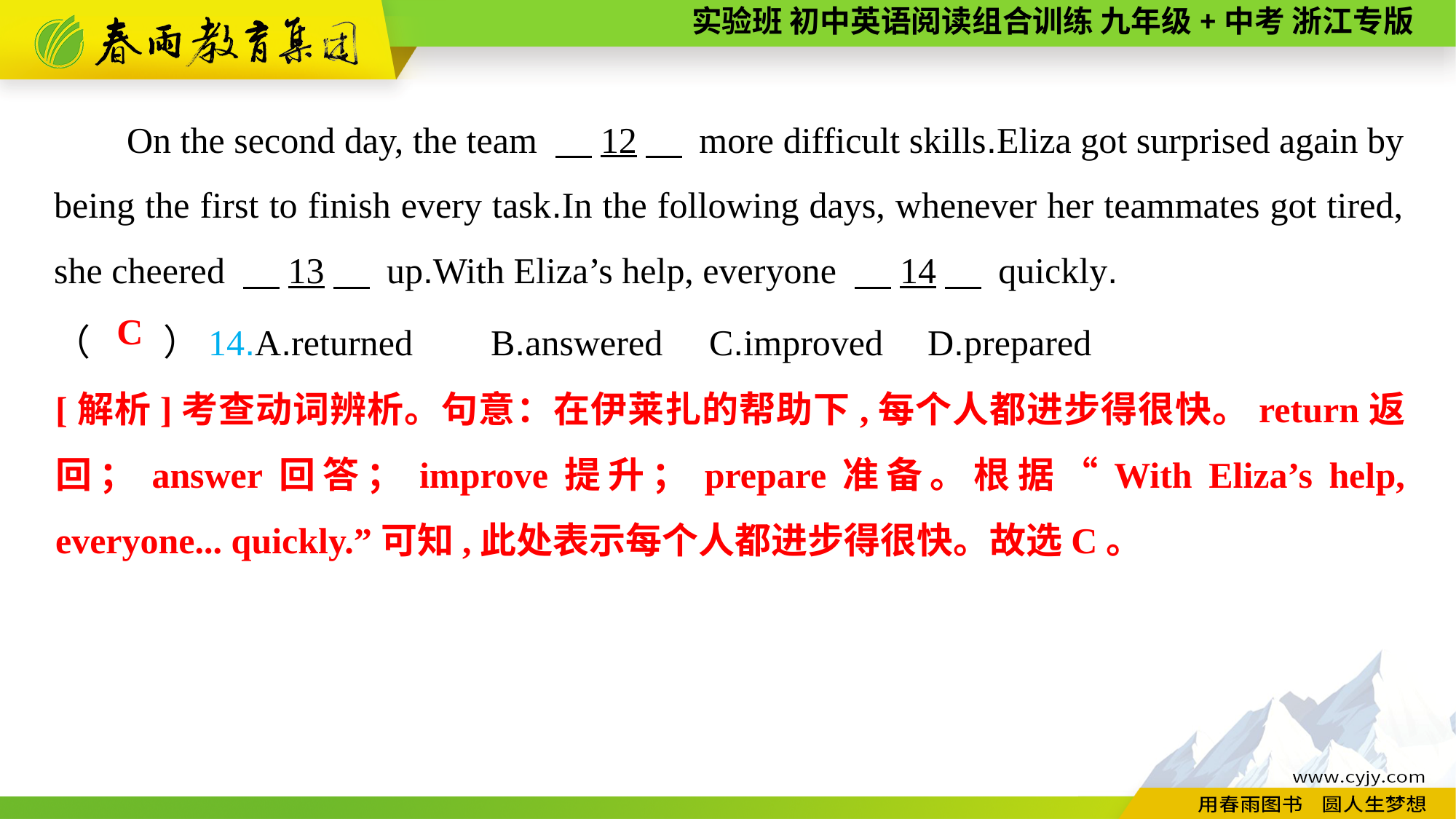

On the second day, the team 　12　 more difficult skills.Eliza got surprised again by being the first to finish every task.In the following days, whenever her teammates got tired, she cheered 　13　 up.With Eliza’s help, everyone 　14　 quickly.
（　　）14.A.returned	B.answered	C.improved	D.prepared
C
[解析]考查动词辨析。句意：在伊莱扎的帮助下,每个人都进步得很快。return返回；answer回答；improve提升；prepare准备。根据“With Eliza’s help, everyone... quickly.”可知,此处表示每个人都进步得很快。故选C。